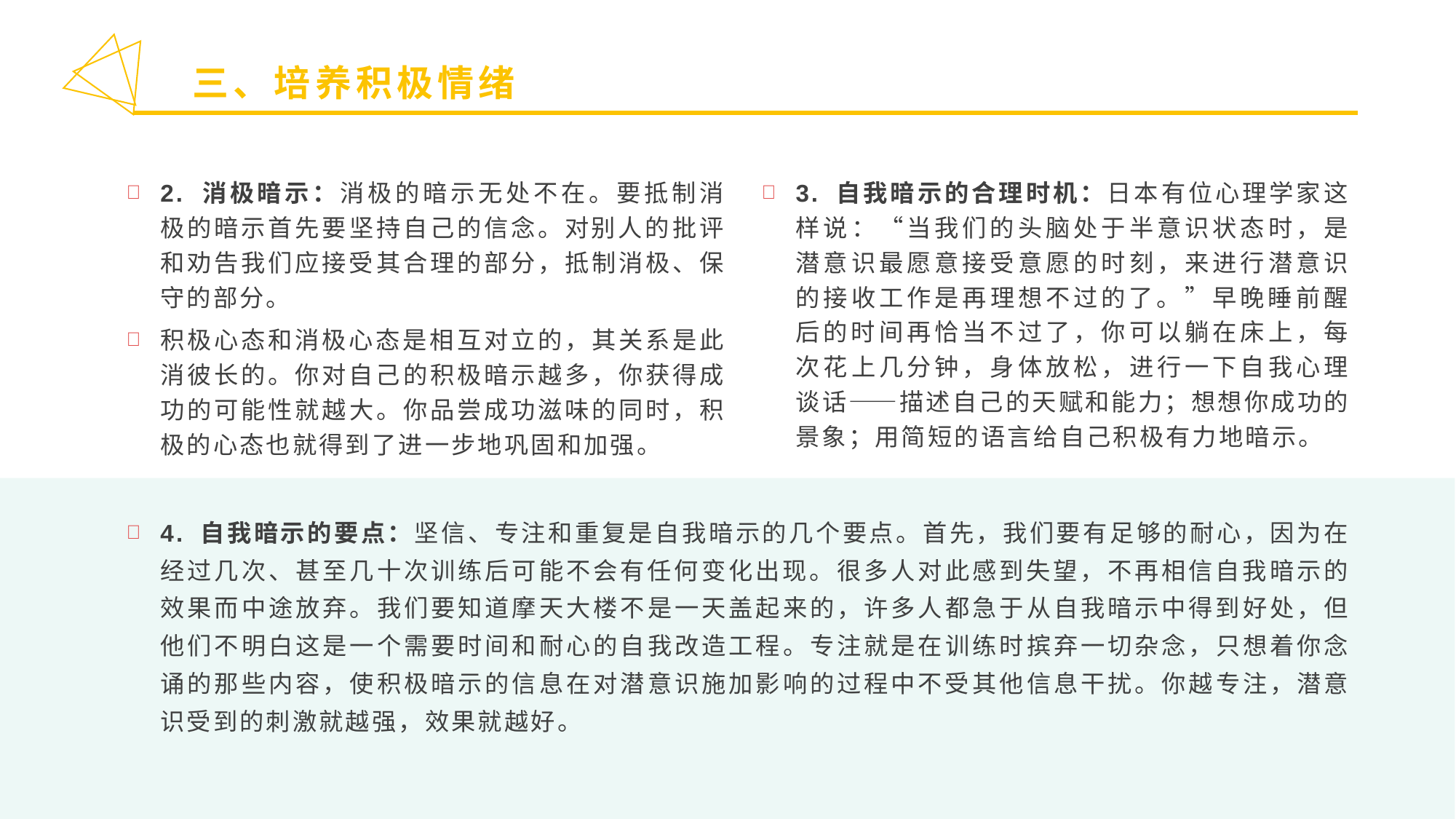

三、培养积极情绪
2. 消极暗示：消极的暗示无处不在。要抵制消极的暗示首先要坚持自己的信念。对别人的批评和劝告我们应接受其合理的部分，抵制消极、保守的部分。
积极心态和消极心态是相互对立的，其关系是此消彼长的。你对自己的积极暗示越多，你获得成功的可能性就越大。你品尝成功滋味的同时，积极的心态也就得到了进一步地巩固和加强。
3. 自我暗示的合理时机：日本有位心理学家这样说：“当我们的头脑处于半意识状态时，是潜意识最愿意接受意愿的时刻，来进行潜意识的接收工作是再理想不过的了。”早晚睡前醒后的时间再恰当不过了，你可以躺在床上，每次花上几分钟，身体放松，进行一下自我心理谈话——描述自己的天赋和能力；想想你成功的景象；用简短的语言给自己积极有力地暗示。

4. 自我暗示的要点：坚信、专注和重复是自我暗示的几个要点。首先，我们要有足够的耐心，因为在经过几次、甚至几十次训练后可能不会有任何变化出现。很多人对此感到失望，不再相信自我暗示的效果而中途放弃。我们要知道摩天大楼不是一天盖起来的，许多人都急于从自我暗示中得到好处，但他们不明白这是一个需要时间和耐心的自我改造工程。专注就是在训练时摈弃一切杂念，只想着你念诵的那些内容，使积极暗示的信息在对潜意识施加影响的过程中不受其他信息干扰。你越专注，潜意识受到的刺激就越强，效果就越好。